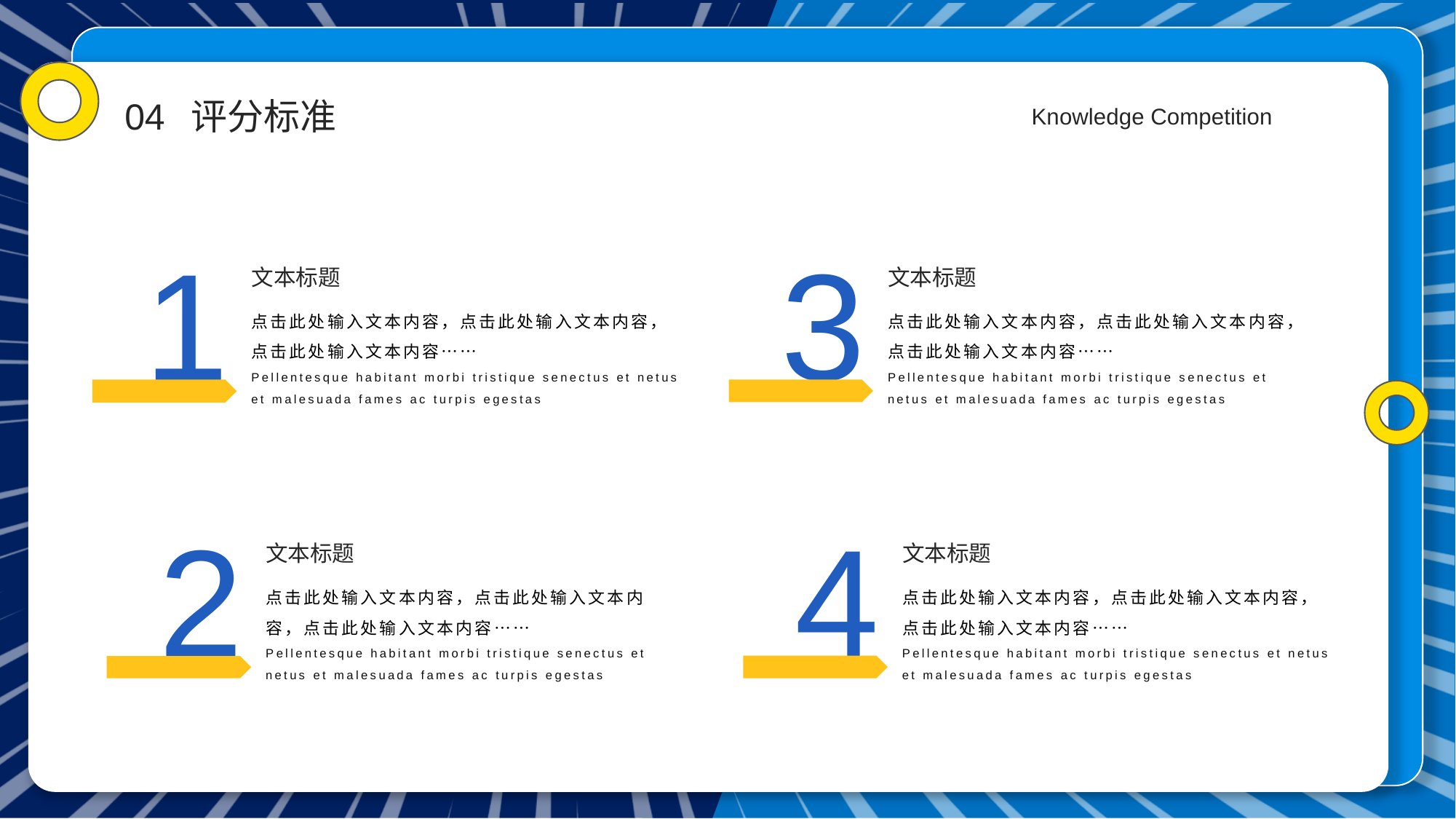

04
评分标准
Knowledge Competition
1

3

文本标题
点击此处输入文本内容，点击此处输入文本内容，点击此处输入文本内容……
Pellentesque habitant morbi tristique senectus et netus et malesuada fames ac turpis egestas
文本标题
点击此处输入文本内容，点击此处输入文本内容，点击此处输入文本内容……
Pellentesque habitant morbi tristique senectus et netus et malesuada fames ac turpis egestas
2

4

文本标题
点击此处输入文本内容，点击此处输入文本内容，点击此处输入文本内容……
Pellentesque habitant morbi tristique senectus et netus et malesuada fames ac turpis egestas
文本标题
点击此处输入文本内容，点击此处输入文本内容，点击此处输入文本内容……
Pellentesque habitant morbi tristique senectus et netus et malesuada fames ac turpis egestas